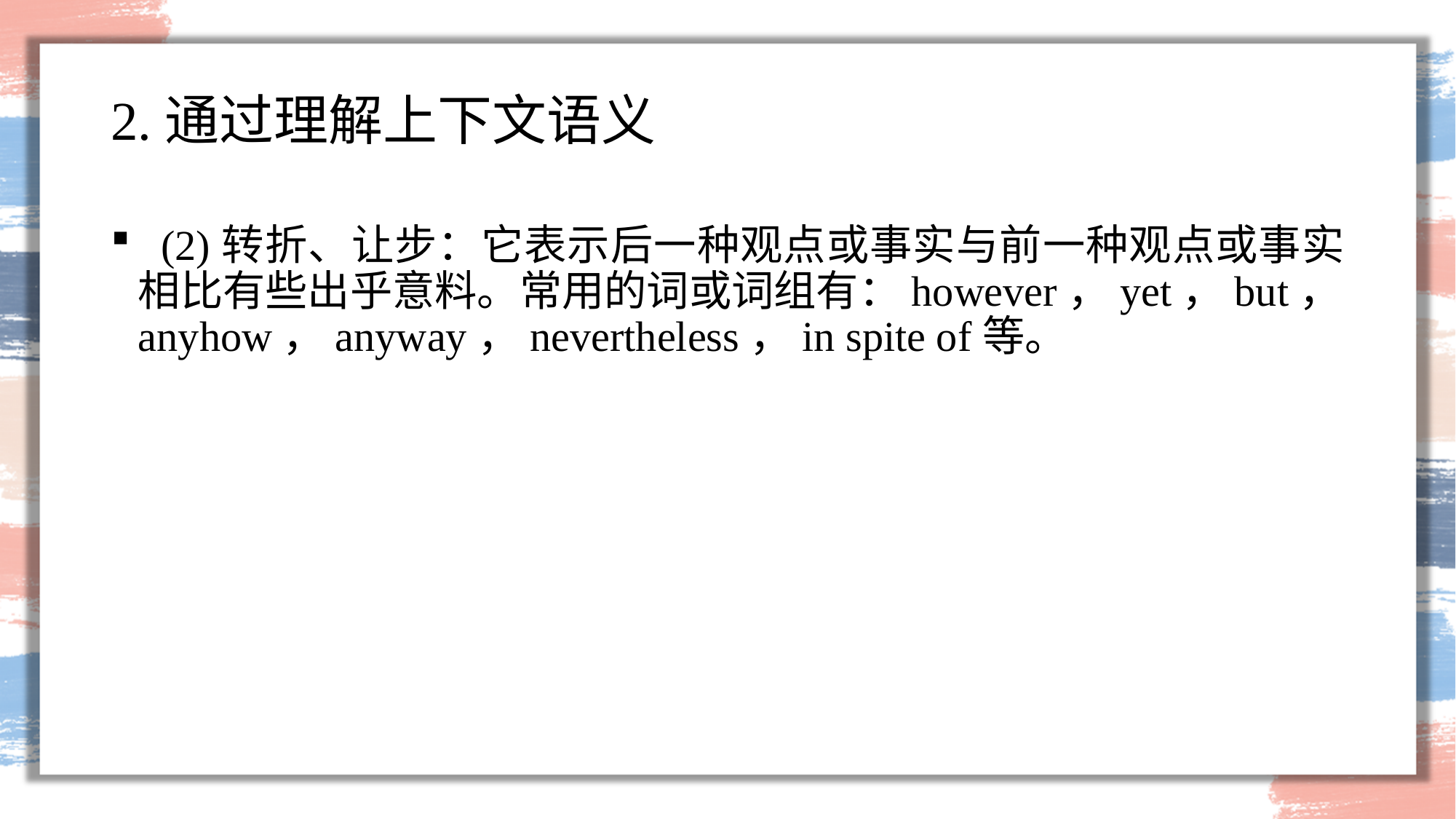

# 2.通过理解上下文语义
  (2)转折、让步：它表示后一种观点或事实与前一种观点或事实相比有些出乎意料。常用的词或词组有：however，yet，but，anyhow，anyway，nevertheless，in spite of等。

57